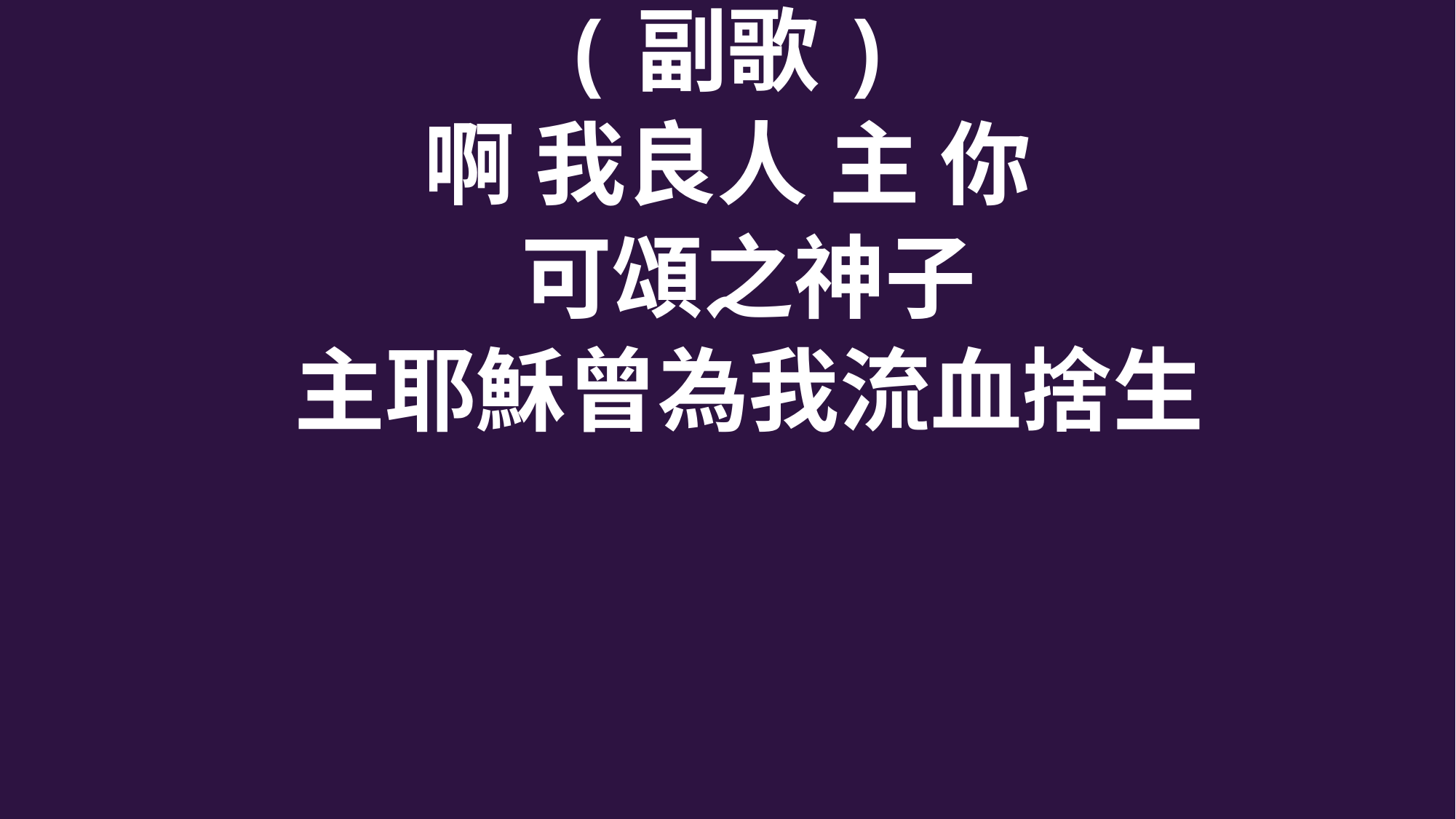

(副歌)
啊 我良人 主 你
 可頌之神子
 主耶穌曾為我流血捨生